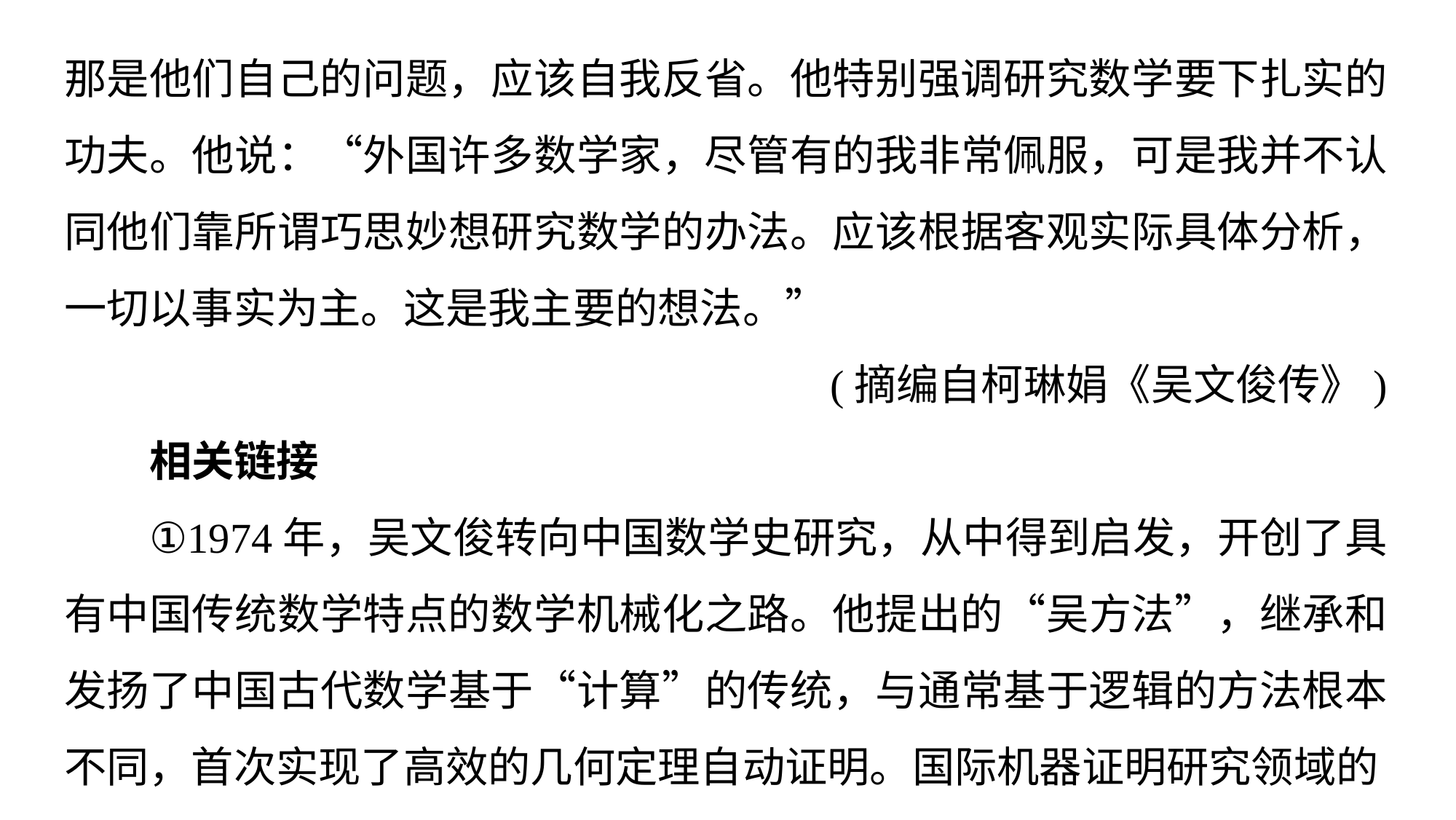

那是他们自己的问题，应该自我反省。他特别强调研究数学要下扎实的功夫。他说：“外国许多数学家，尽管有的我非常佩服，可是我并不认同他们靠所谓巧思妙想研究数学的办法。应该根据客观实际具体分析，一切以事实为主。这是我主要的想法。”
(摘编自柯琳娟《吴文俊传》)
相关链接
①1974年，吴文俊转向中国数学史研究，从中得到启发，开创了具有中国传统数学特点的数学机械化之路。他提出的“吴方法”，继承和发扬了中国古代数学基于“计算”的传统，与通常基于逻辑的方法根本不同，首次实现了高效的几何定理自动证明。国际机器证明研究领域的